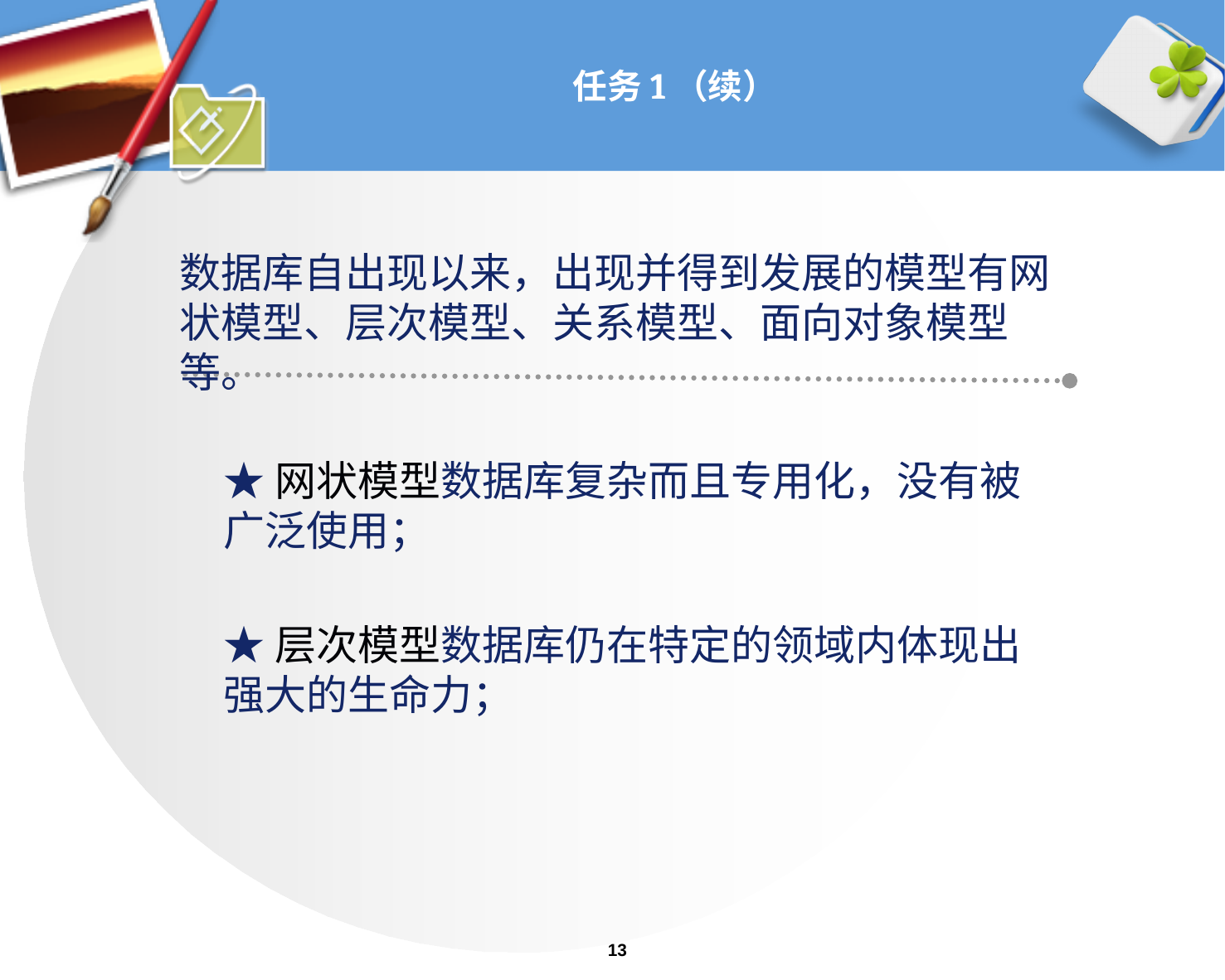

# 任务1（续）
数据库自出现以来，出现并得到发展的模型有网状模型、层次模型、关系模型、面向对象模型等。

★网状模型数据库复杂而且专用化，没有被广泛使用；

★层次模型数据库仍在特定的领域内体现出强大的生命力；
13